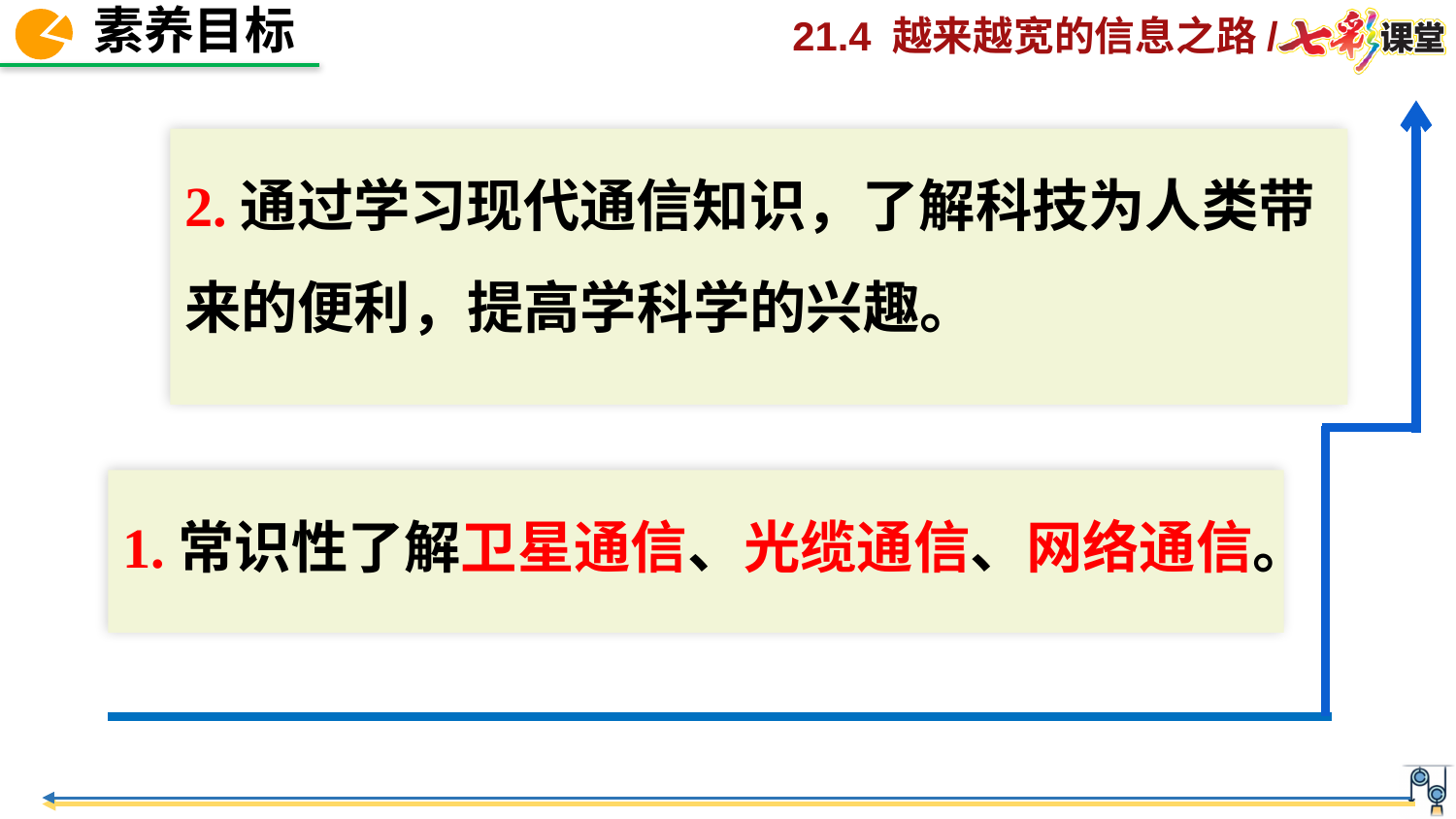

2.通过学习现代通信知识，了解科技为人类带来的便利，提高学科学的兴趣。
1.常识性了解卫星通信、光缆通信、网络通信。